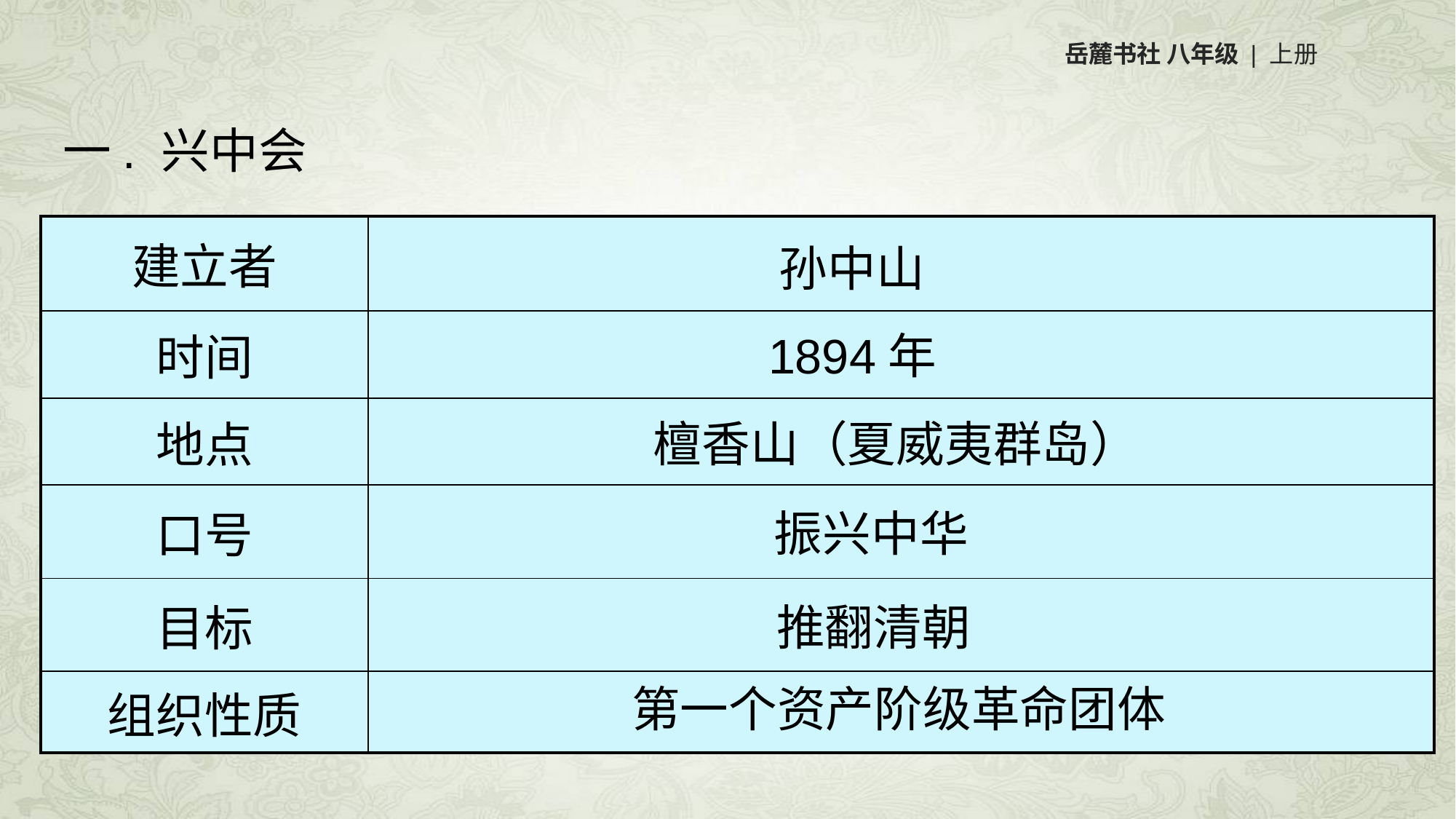

岳麓书社 八年级 | 上册
一. 兴中会
| 建立者 |  |
| --- | --- |
| 时间 |  |
| 地点 |  |
| 口号 |  |
| 目标 |  |
| 组织性质 |  |
孙中山
1894年
檀香山（夏威夷群岛）
振兴中华
推翻清朝
第一个资产阶级革命团体